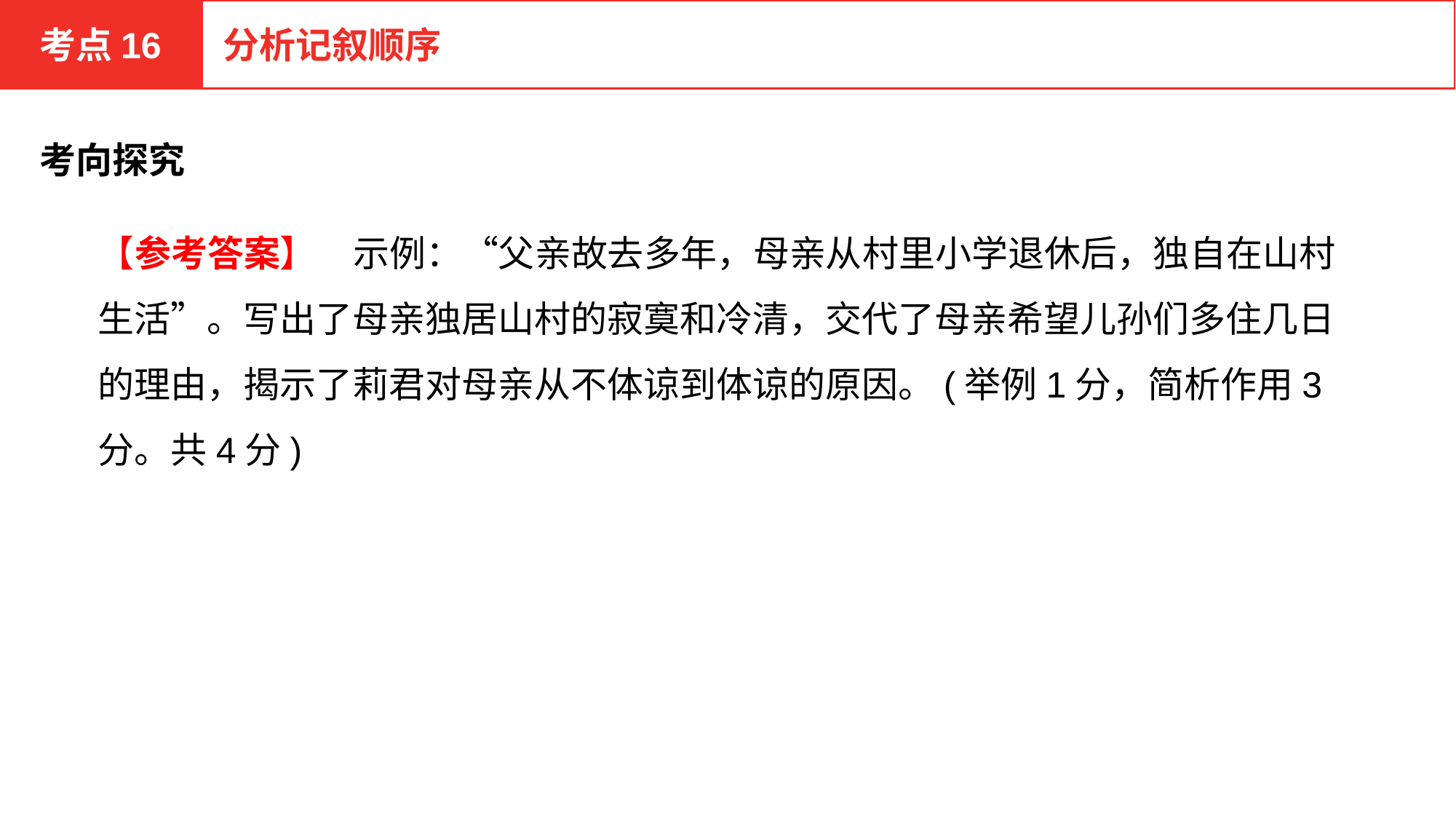

考点16
分析记叙顺序
考向探究

【参考答案】　示例：“父亲故去多年，母亲从村里小学退休后，独自在山村生活”。写出了母亲独居山村的寂寞和冷清，交代了母亲希望儿孙们多住几日的理由，揭示了莉君对母亲从不体谅到体谅的原因。(举例1分，简析作用3分。共4分)